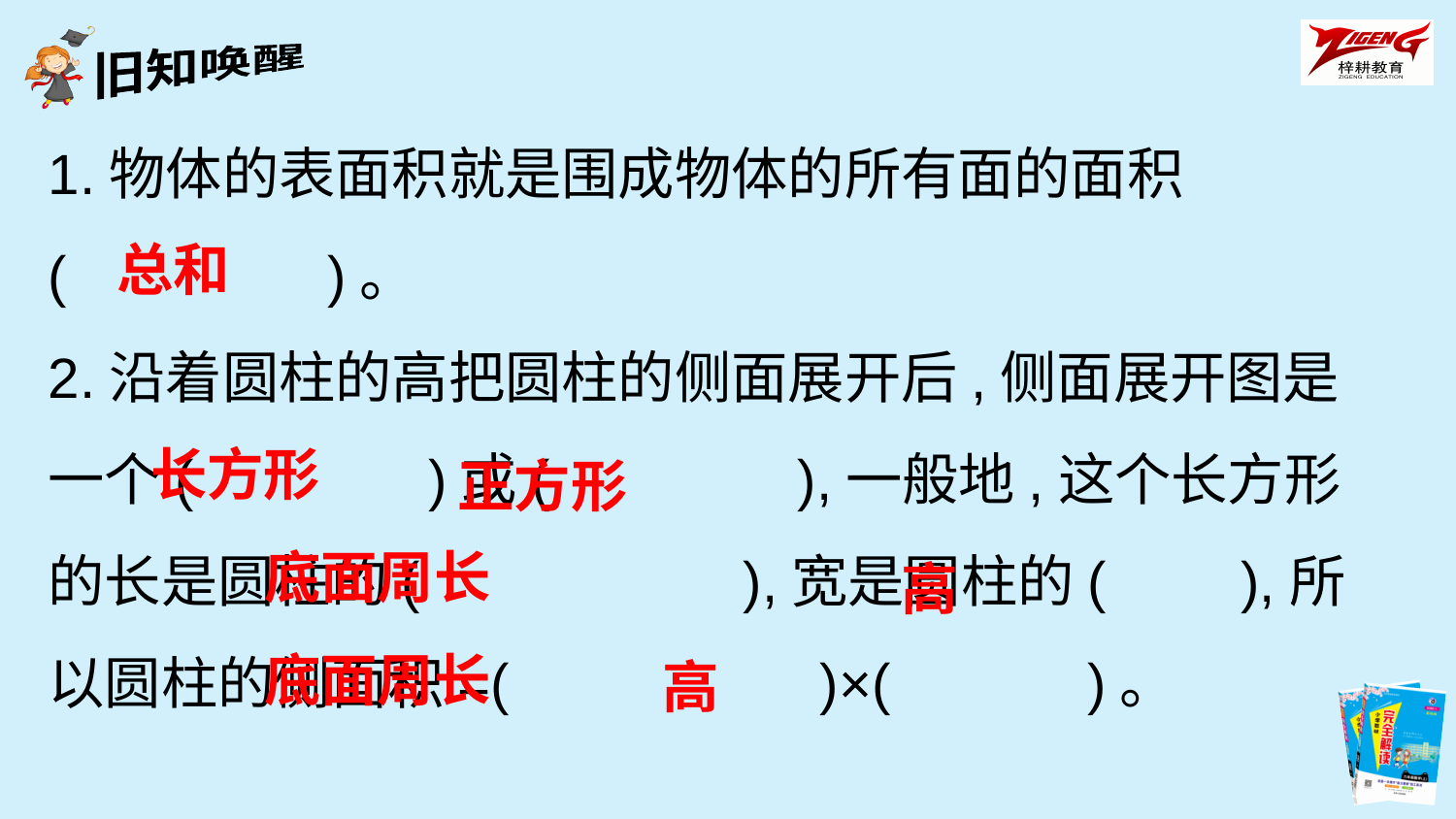

1.物体的表面积就是围成物体的所有面的面积
(　     　　)。
2.沿着圆柱的高把圆柱的侧面展开后,侧面展开图是一个(　　   　)或(　　　    ),一般地,这个长方形的长是圆柱的(        　　　),宽是圆柱的(　    ),所以圆柱的侧面积=(　　　         )×(　　　)。
总和
长方形
正方形
底面周长
高
底面周长
高